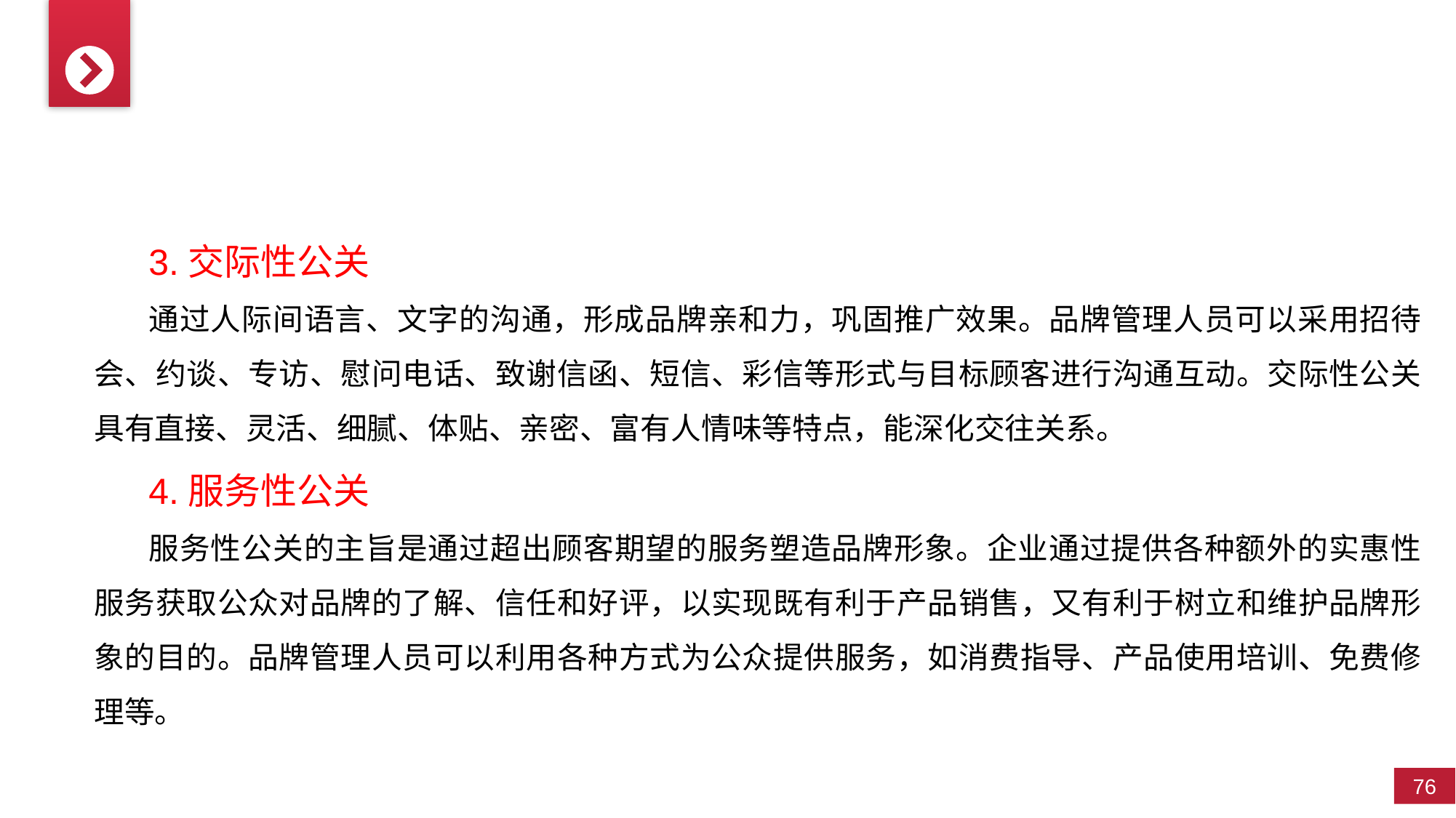

3.交际性公关
通过人际间语言、文字的沟通，形成品牌亲和力，巩固推广效果。品牌管理人员可以采用招待会、约谈、专访、慰问电话、致谢信函、短信、彩信等形式与目标顾客进行沟通互动。交际性公关具有直接、灵活、细腻、体贴、亲密、富有人情味等特点，能深化交往关系。
4.服务性公关
服务性公关的主旨是通过超出顾客期望的服务塑造品牌形象。企业通过提供各种额外的实惠性服务获取公众对品牌的了解、信任和好评，以实现既有利于产品销售，又有利于树立和维护品牌形象的目的。品牌管理人员可以利用各种方式为公众提供服务，如消费指导、产品使用培训、免费修理等。